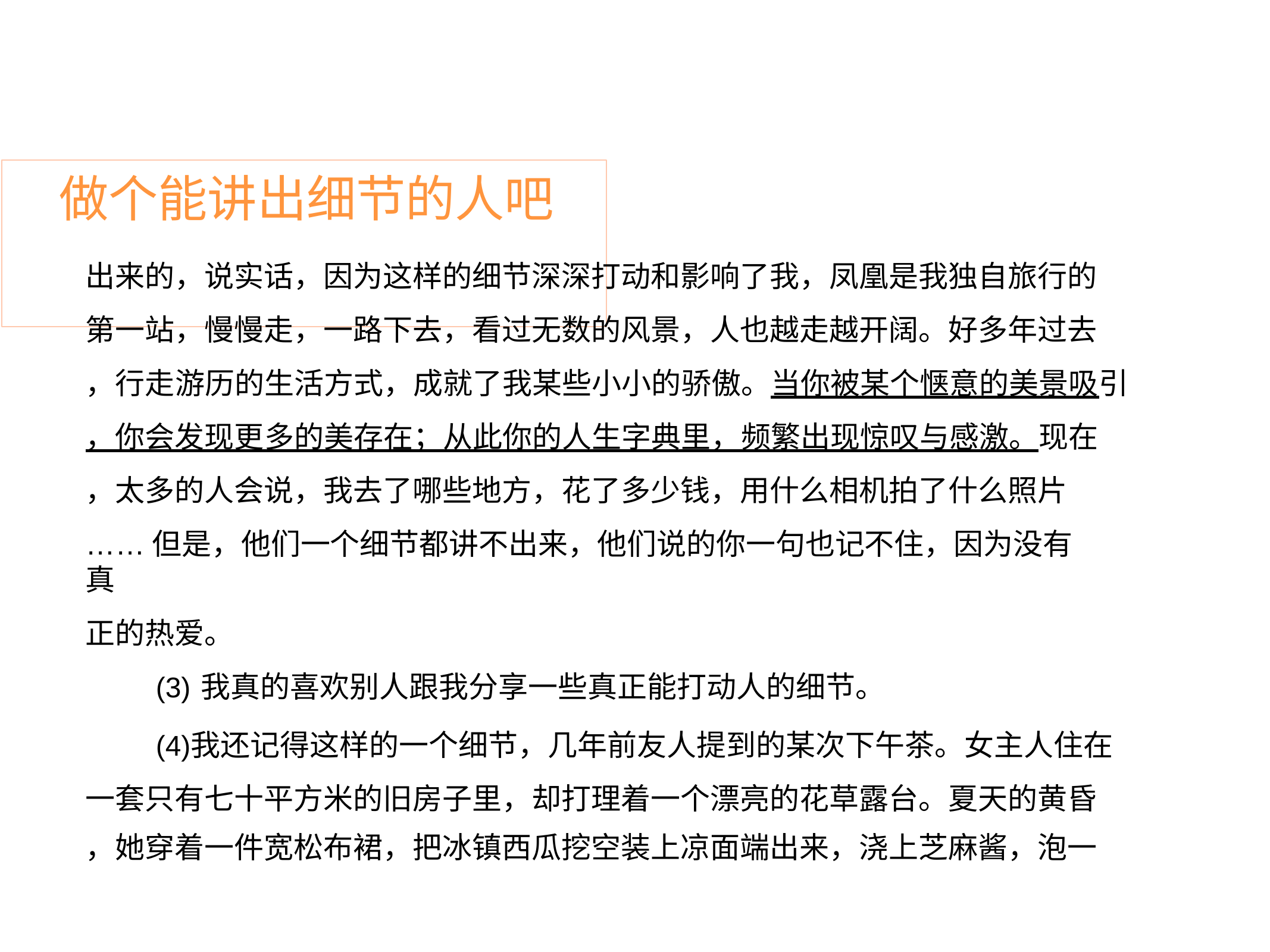

# 做个能讲出细节的人吧
出来的，说实话，因为这样的细节深深打动和影响了我，凤凰是我独自旅行的 第一站，慢慢走，一路下去，看过无数的风景，人也越走越开阔。好多年过去
，行走游历的生活方式，成就了我某些小小的骄傲。当你被某个惬意的美景吸引 ，你会发现更多的美存在；从此你的人生字典里，频繁出现惊叹与感激。现在 ，太多的人会说，我去了哪些地方，花了多少钱，用什么相机拍了什么照片
……但是，他们一个细节都讲不出来，他们说的你一句也记不住，因为没有真
正的热爱。
我真的喜欢别人跟我分享一些真正能打动人的细节。
我还记得这样的一个细节，几年前友人提到的某次下午茶。女主人住在 一套只有七十平方米的旧房子里，却打理着一个漂亮的花草露台。夏天的黄昏
，她穿着一件宽松布裙，把冰镇西瓜挖空装上凉面端出来，浇上芝麻酱，泡一